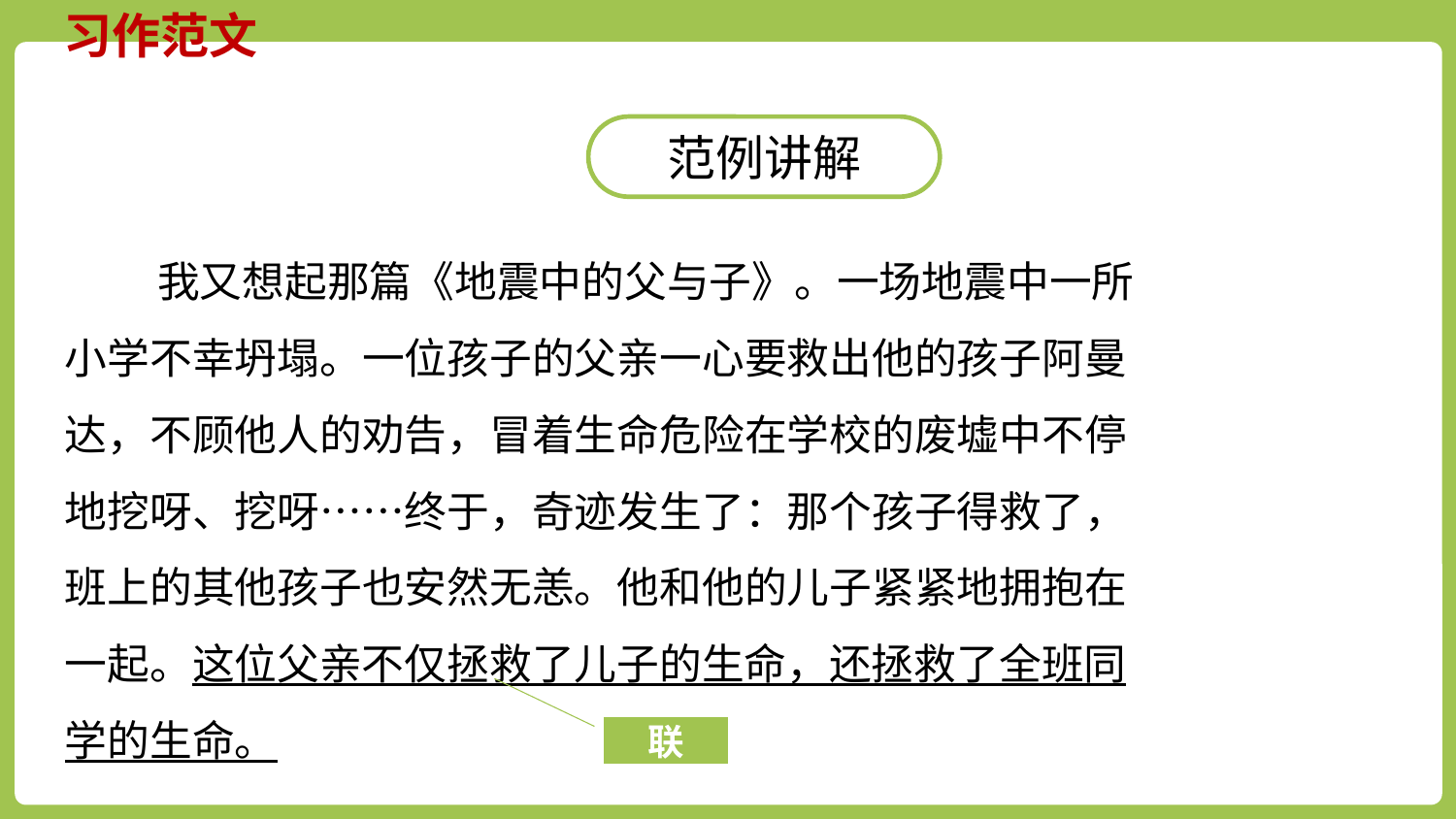

习作范文
范例讲解
 我又想起那篇《地震中的父与子》。一场地震中一所小学不幸坍塌。一位孩子的父亲一心要救出他的孩子阿曼达，不顾他人的劝告，冒着生命危险在学校的废墟中不停地挖呀、挖呀……终于，奇迹发生了：那个孩子得救了，班上的其他孩子也安然无恙。他和他的儿子紧紧地拥抱在一起。这位父亲不仅拯救了儿子的生命，还拯救了全班同学的生命。
联